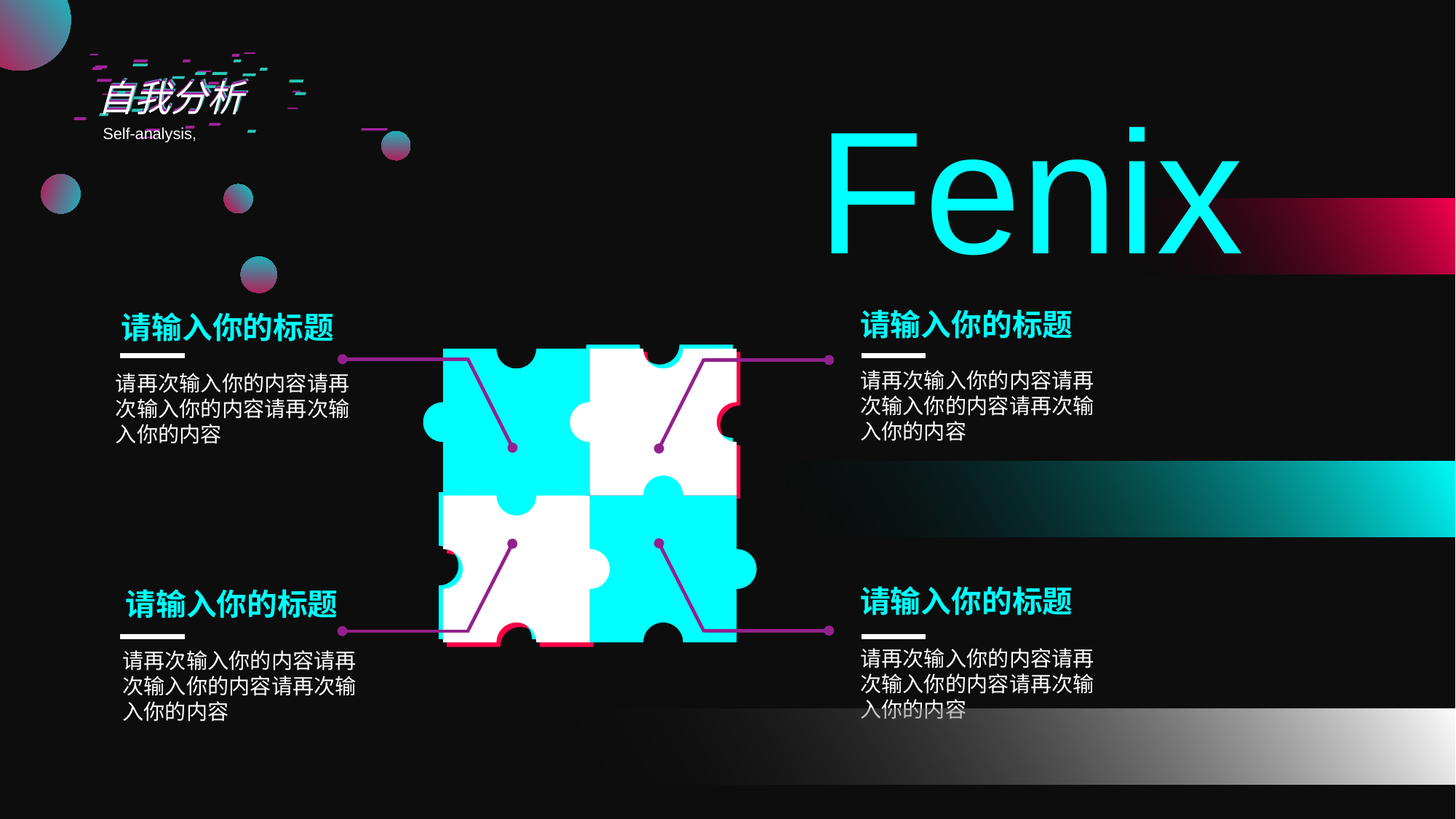

自我分析

自我分析

自我分析

Fenix
 Self-analysis,

请输入你的标题
请输入你的标题

请再次输入你的内容请再次输入你的内容请再次输入你的内容
请再次输入你的内容请再次输入你的内容请再次输入你的内容

请输入你的标题
请输入你的标题
请再次输入你的内容请再次输入你的内容请再次输入你的内容
请再次输入你的内容请再次输入你的内容请再次输入你的内容